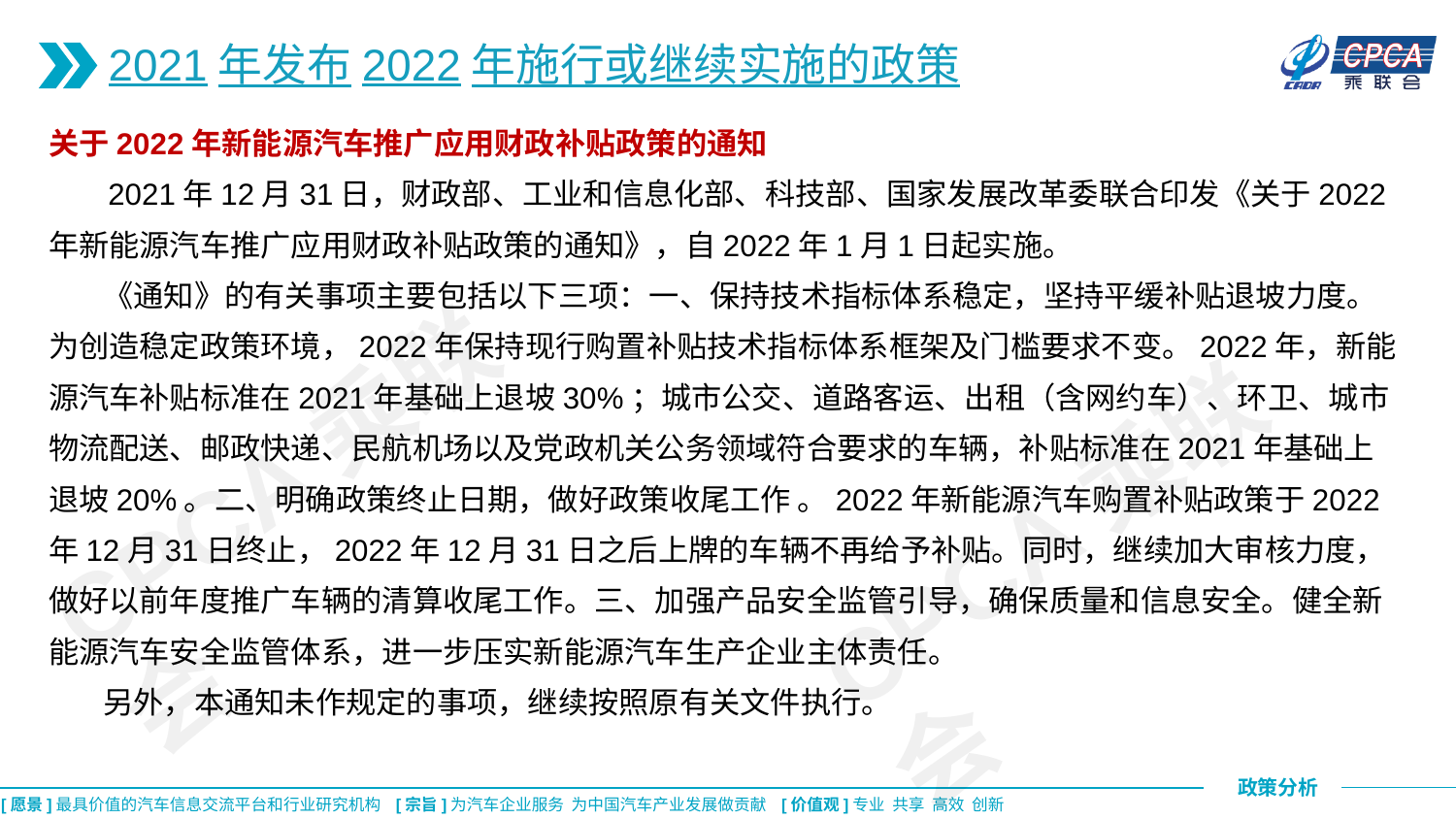

2021年发布2022年施行或继续实施的政策
关于2022年新能源汽车推广应用财政补贴政策的通知
       2021年12月31日，财政部、工业和信息化部、科技部、国家发展改革委联合印发《关于2022年新能源汽车推广应用财政补贴政策的通知》，自2022年1月1日起实施。
       《通知》的有关事项主要包括以下三项：一、保持技术指标体系稳定，坚持平缓补贴退坡力度。为创造稳定政策环境，2022年保持现行购置补贴技术指标体系框架及门槛要求不变。2022年，新能源汽车补贴标准在2021年基础上退坡30%；城市公交、道路客运、出租（含网约车）、环卫、城市物流配送、邮政快递、民航机场以及党政机关公务领域符合要求的车辆，补贴标准在2021年基础上退坡20%。二、明确政策终止日期，做好政策收尾工作 。2022年新能源汽车购置补贴政策于2022年12月31日终止，2022年12月31日之后上牌的车辆不再给予补贴。同时，继续加大审核力度，做好以前年度推广车辆的清算收尾工作。三、加强产品安全监管引导，确保质量和信息安全。健全新能源汽车安全监管体系，进一步压实新能源汽车生产企业主体责任。
       另外，本通知未作规定的事项，继续按照原有关文件执行。
CPCA乘联会
CPCA乘联会